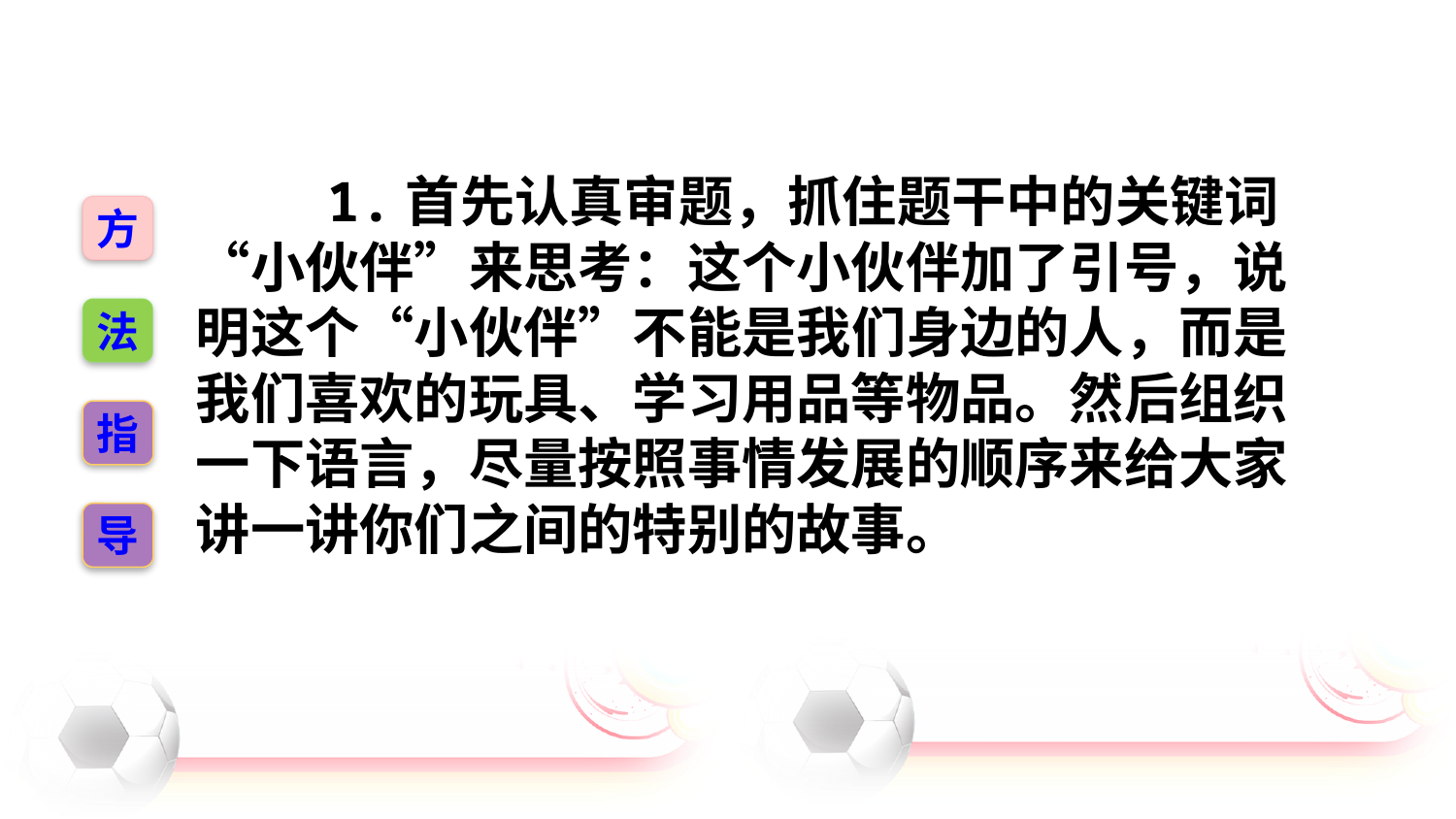

1.首先认真审题，抓住题干中的关键词“小伙伴”来思考：这个小伙伴加了引号，说明这个“小伙伴”不能是我们身边的人，而是我们喜欢的玩具、学习用品等物品。然后组织一下语言，尽量按照事情发展的顺序来给大家讲一讲你们之间的特别的故事。

方
法
指
导